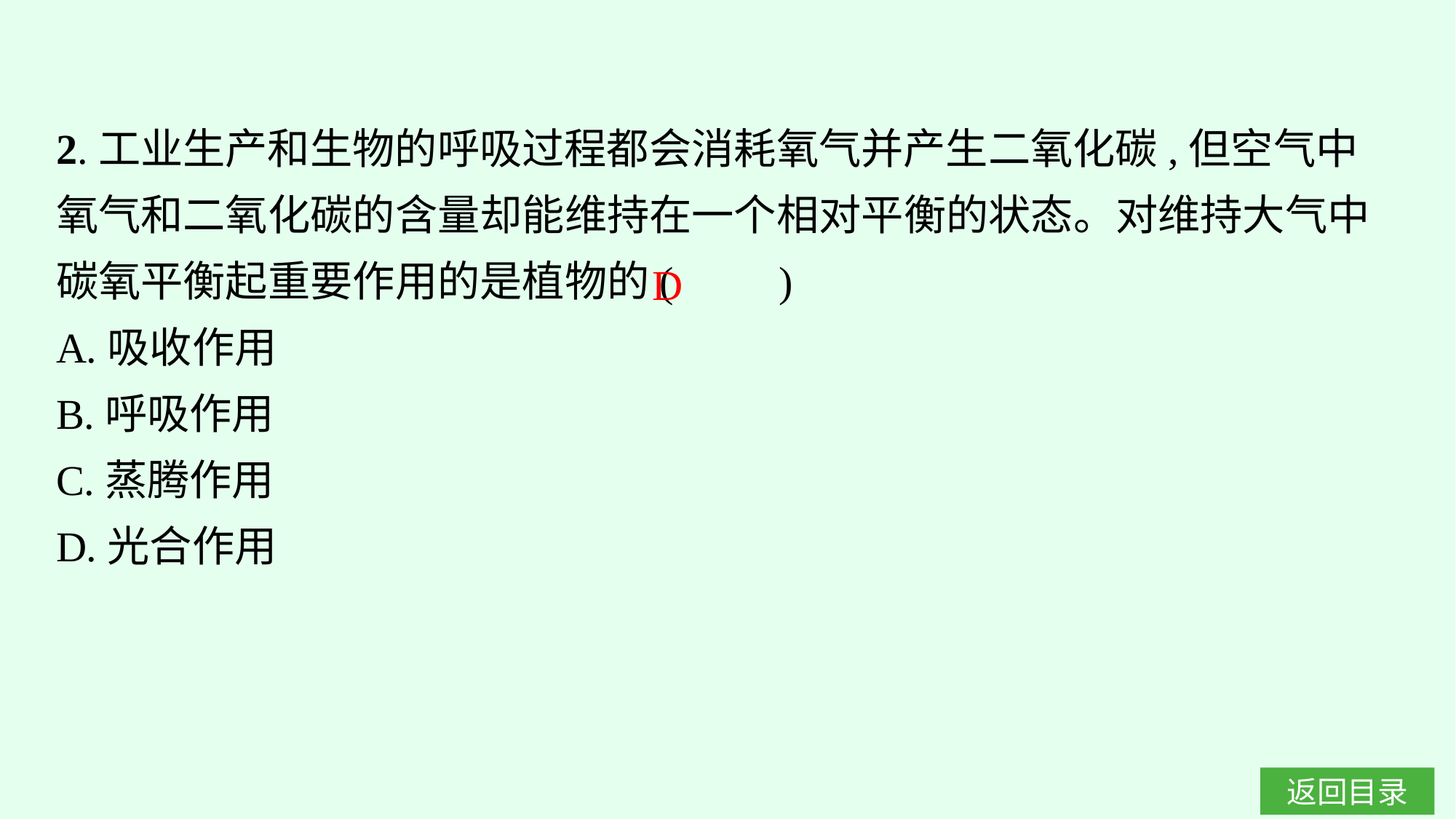

2.工业生产和生物的呼吸过程都会消耗氧气并产生二氧化碳,但空气中氧气和二氧化碳的含量却能维持在一个相对平衡的状态。对维持大气中碳氧平衡起重要作用的是植物的(　　)
A.吸收作用
B.呼吸作用
C.蒸腾作用
D.光合作用
D